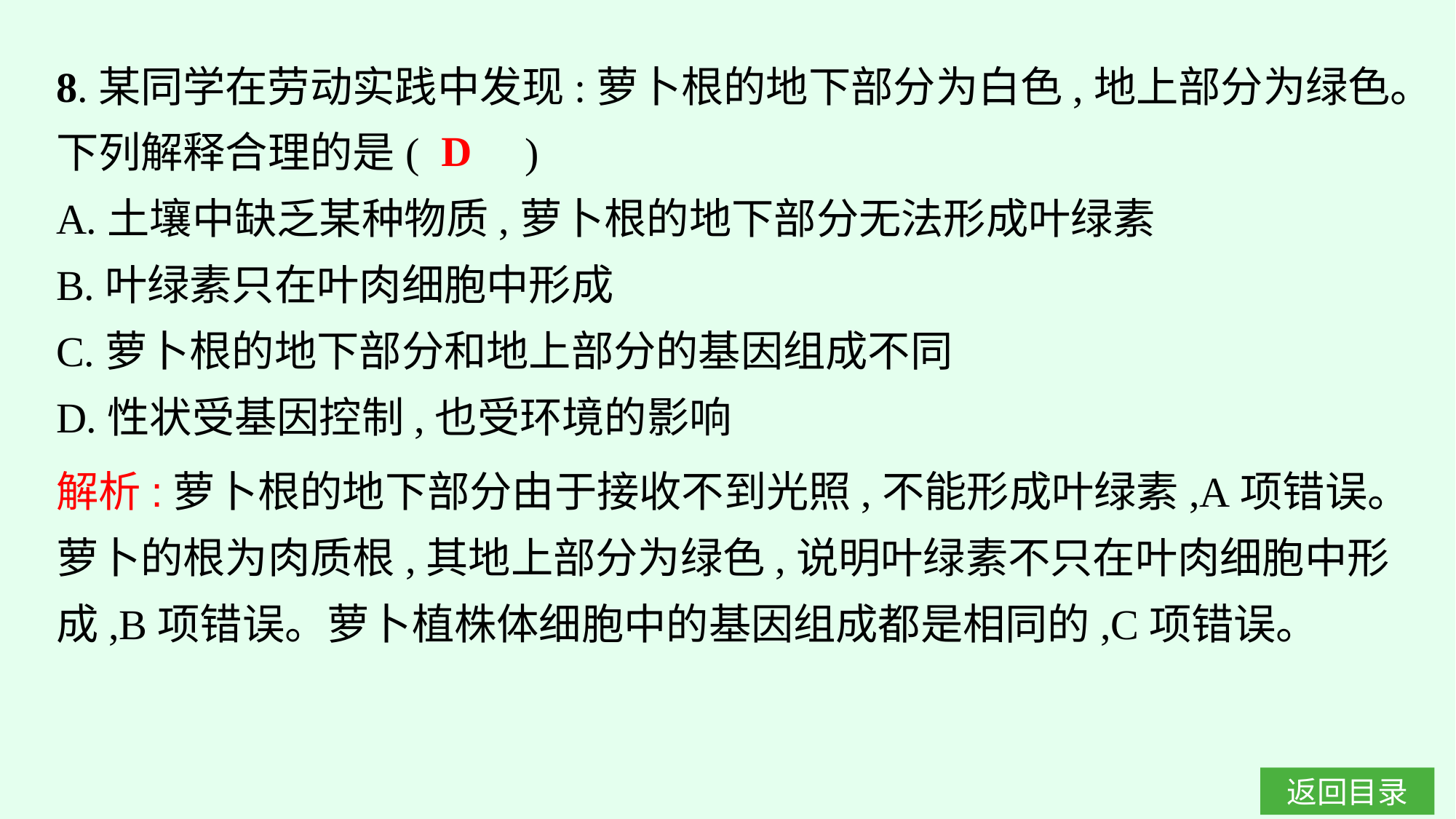

8.某同学在劳动实践中发现:萝卜根的地下部分为白色,地上部分为绿色。下列解释合理的是(　　)
A.土壤中缺乏某种物质,萝卜根的地下部分无法形成叶绿素
B.叶绿素只在叶肉细胞中形成
C.萝卜根的地下部分和地上部分的基因组成不同
D.性状受基因控制,也受环境的影响
D
解析:萝卜根的地下部分由于接收不到光照,不能形成叶绿素,A项错误。萝卜的根为肉质根,其地上部分为绿色,说明叶绿素不只在叶肉细胞中形成,B项错误。萝卜植株体细胞中的基因组成都是相同的,C项错误。